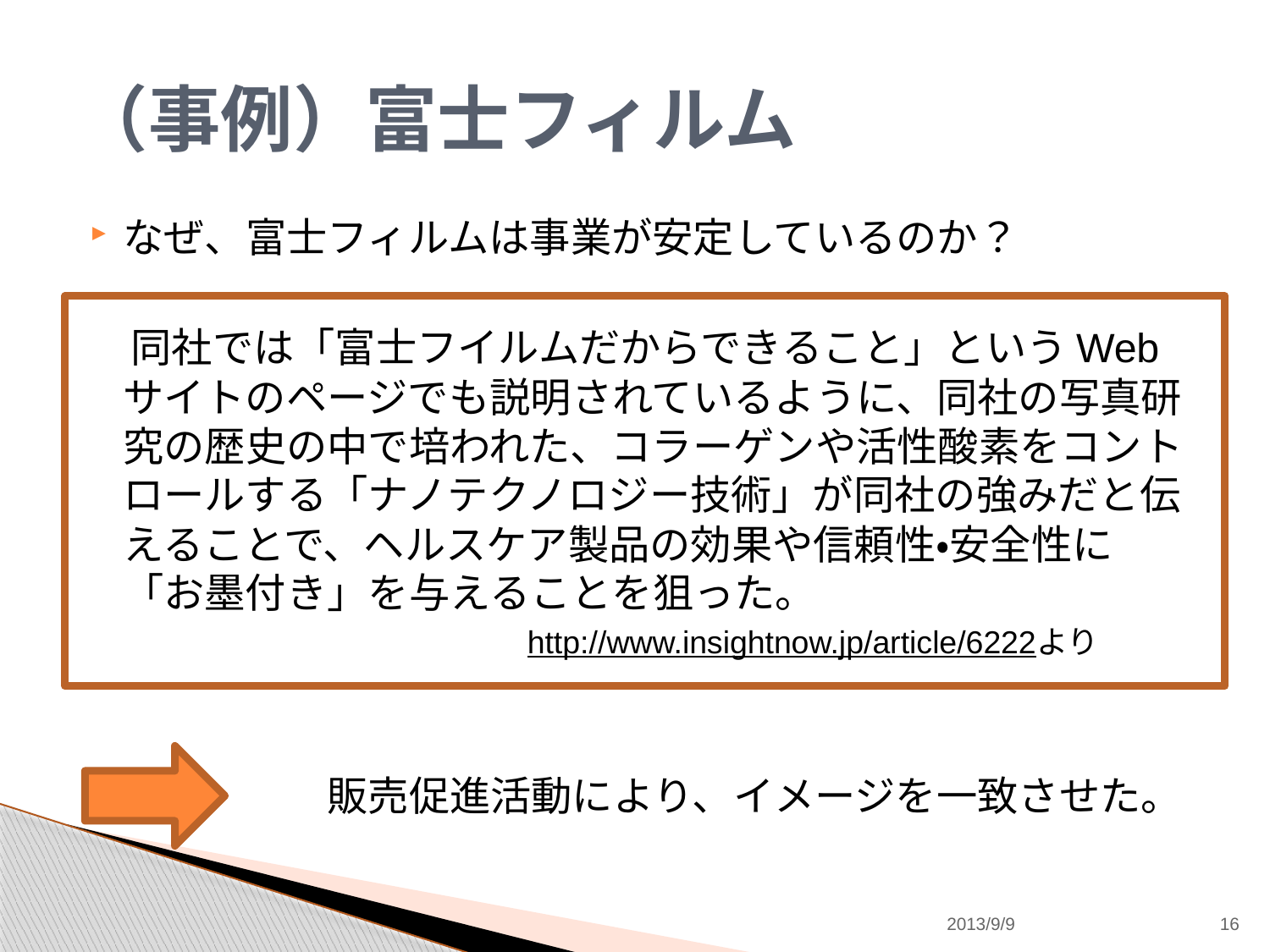

# （事例）富士フィルム
なぜ、富士フィルムは事業が安定しているのか？

　同社では「富士フイルムだからできること」というWebサイトのページでも説明されているように、同社の写真研究の歴史の中で培われた、コラーゲンや活性酸素をコントロールする「ナノテクノロジー技術」が同社の強みだと伝えることで、ヘルスケア製品の効果や信頼性・安全性に「お墨付き」を与えることを狙った。
　　　　　　　　　　　
　　　　　販売促進活動により、イメージを一致させた。

http://www.insightnow.jp/article/6222より

2013/9/9
16